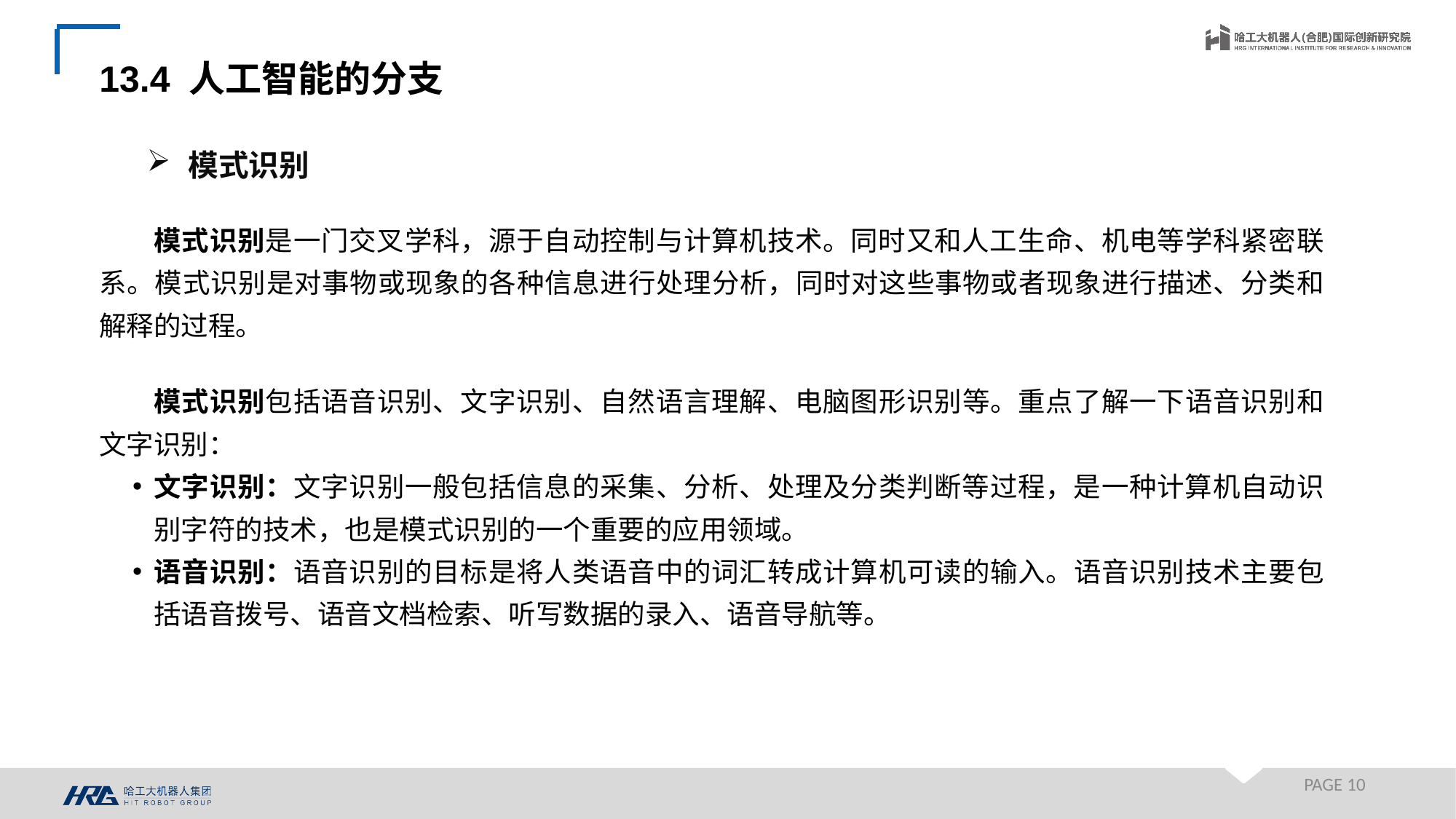

13.4 人工智能的分支
模式识别
模式识别是一门交叉学科，源于自动控制与计算机技术。同时又和人工生命、机电等学科紧密联系。模式识别是对事物或现象的各种信息进行处理分析，同时对这些事物或者现象进行描述、分类和解释的过程。
模式识别包括语音识别、文字识别、自然语言理解、电脑图形识别等。重点了解一下语音识别和文字识别：
文字识别：文字识别一般包括信息的采集、分析、处理及分类判断等过程，是一种计算机自动识别字符的技术，也是模式识别的一个重要的应用领域。
语音识别：语音识别的目标是将人类语音中的词汇转成计算机可读的输入。语音识别技术主要包括语音拨号、语音文档检索、听写数据的录入、语音导航等。